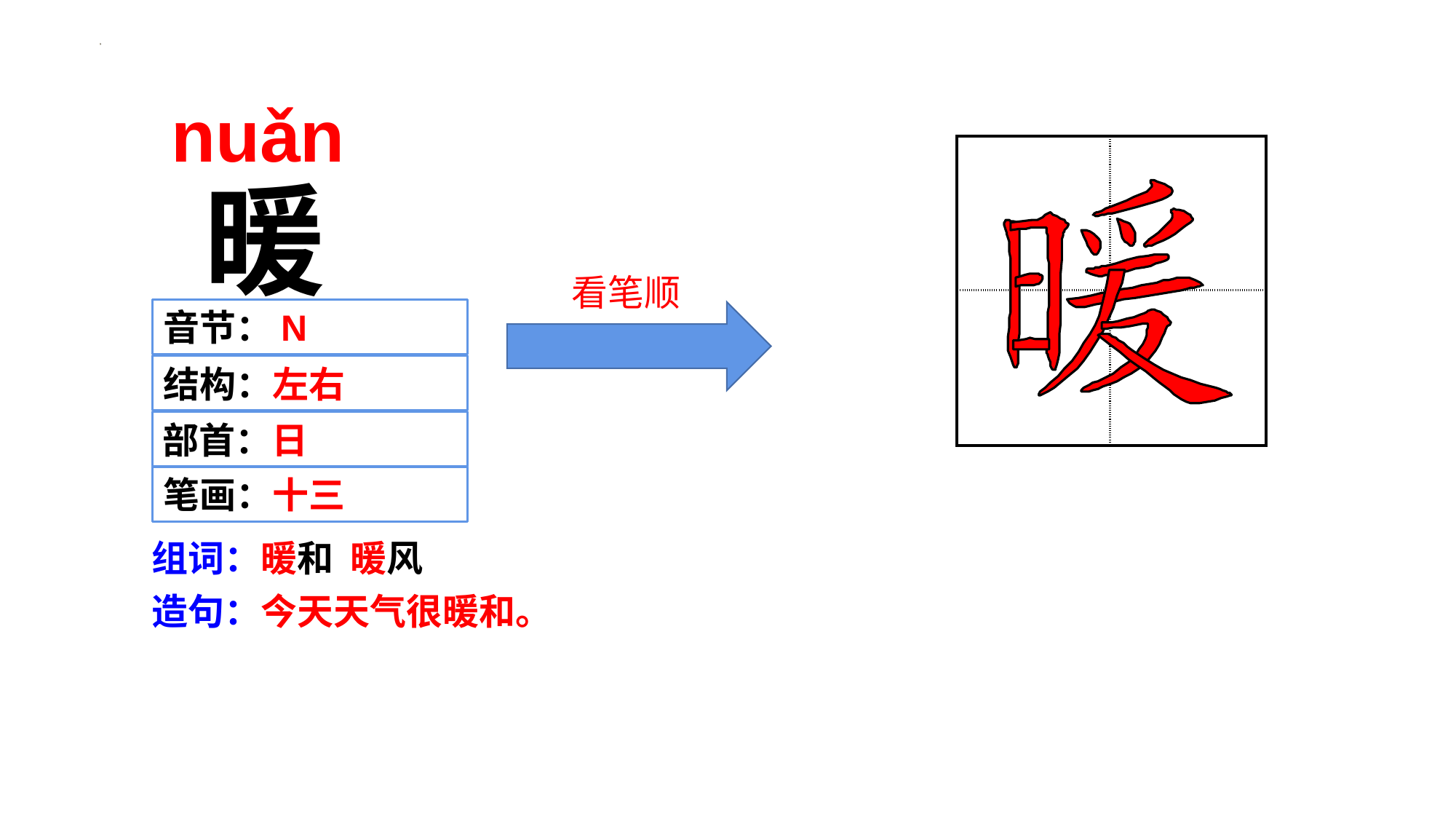

nuǎn
|  |  |
| --- | --- |
|  |  |
暖

     看笔顺

音节：N

结构：左右
部首：日
笔画：十三
组词：暖和  暖风
造句：今天天气很暖和。